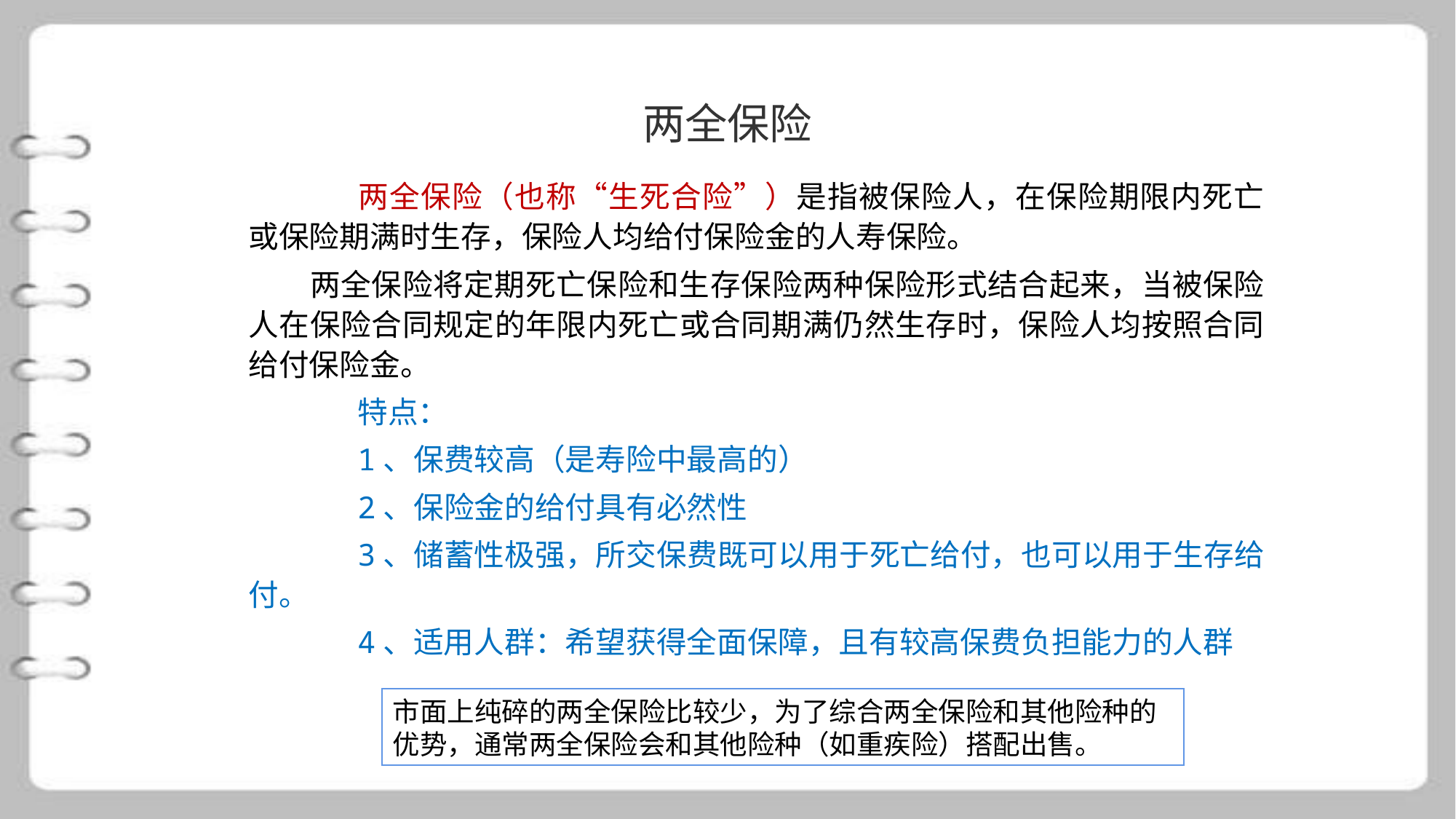

两全保险

	两全保险（也称“生死合险”）是指被保险人，在保险期限内死亡或保险期满时生存，保险人均给付保险金的人寿保险。
　　两全保险将定期死亡保险和生存保险两种保险形式结合起来，当被保险人在保险合同规定的年限内死亡或合同期满仍然生存时，保险人均按照合同给付保险金。
	特点：
	1、保费较高（是寿险中最高的）
	2、保险金的给付具有必然性
	3、储蓄性极强，所交保费既可以用于死亡给付，也可以用于生存给付。
	4、适用人群：希望获得全面保障，且有较高保费负担能力的人群
市面上纯碎的两全保险比较少，为了综合两全保险和其他险种的优势，通常两全保险会和其他险种（如重疾险）搭配出售。